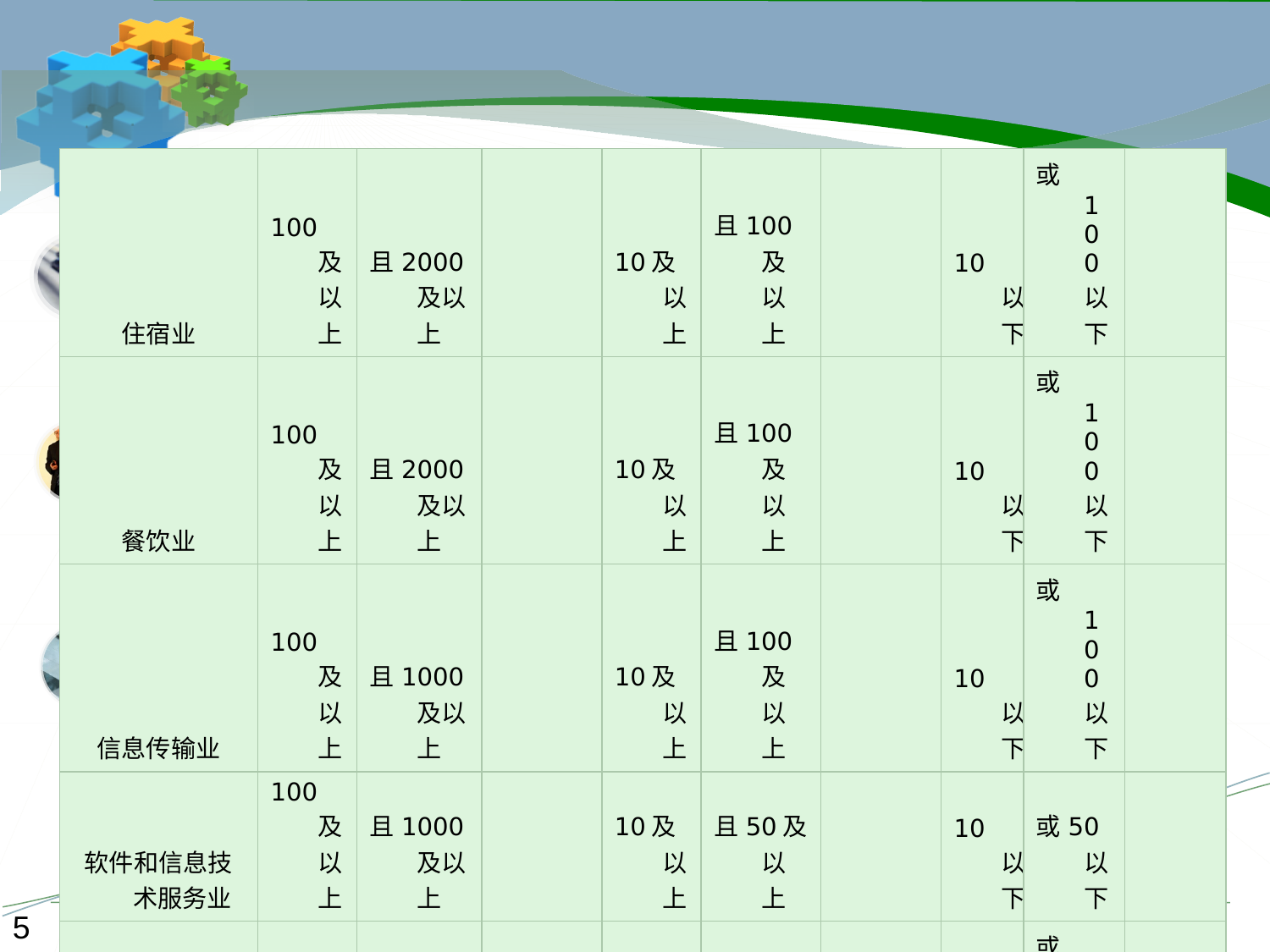

| 住宿业 | 100及以上 | 且2000及以上 |  | 10及以上 | 且100及以上 |  | 10以下 | 或100以下 |  |
| --- | --- | --- | --- | --- | --- | --- | --- | --- | --- |
| 餐饮业 | 100及以上 | 且2000及以上 |  | 10及以上 | 且100及以上 |  | 10以下 | 或100以下 |  |
| 信息传输业 | 100及以上 | 且1000及以上 |  | 10及以上 | 且100及以上 |  | 10以下 | 或100以下 |  |
| 软件和信息技术服务业 | 100及以上 | 且1000及以上 |  | 10及以上 | 且50及以上 |  | 10以下 | 或50以下 |  |
| 物业管理 | 300及以上 | 且1000及以上 |  | 100及以上 | 且500及以上 |  | 100以下 | 或500以下 |  |
| 租赁和商务服务业 | 100及以上 | 且8000及以上 |  | 10及以上 | 且100及以上 |  | 10以下 | 或100以下 |  |
5